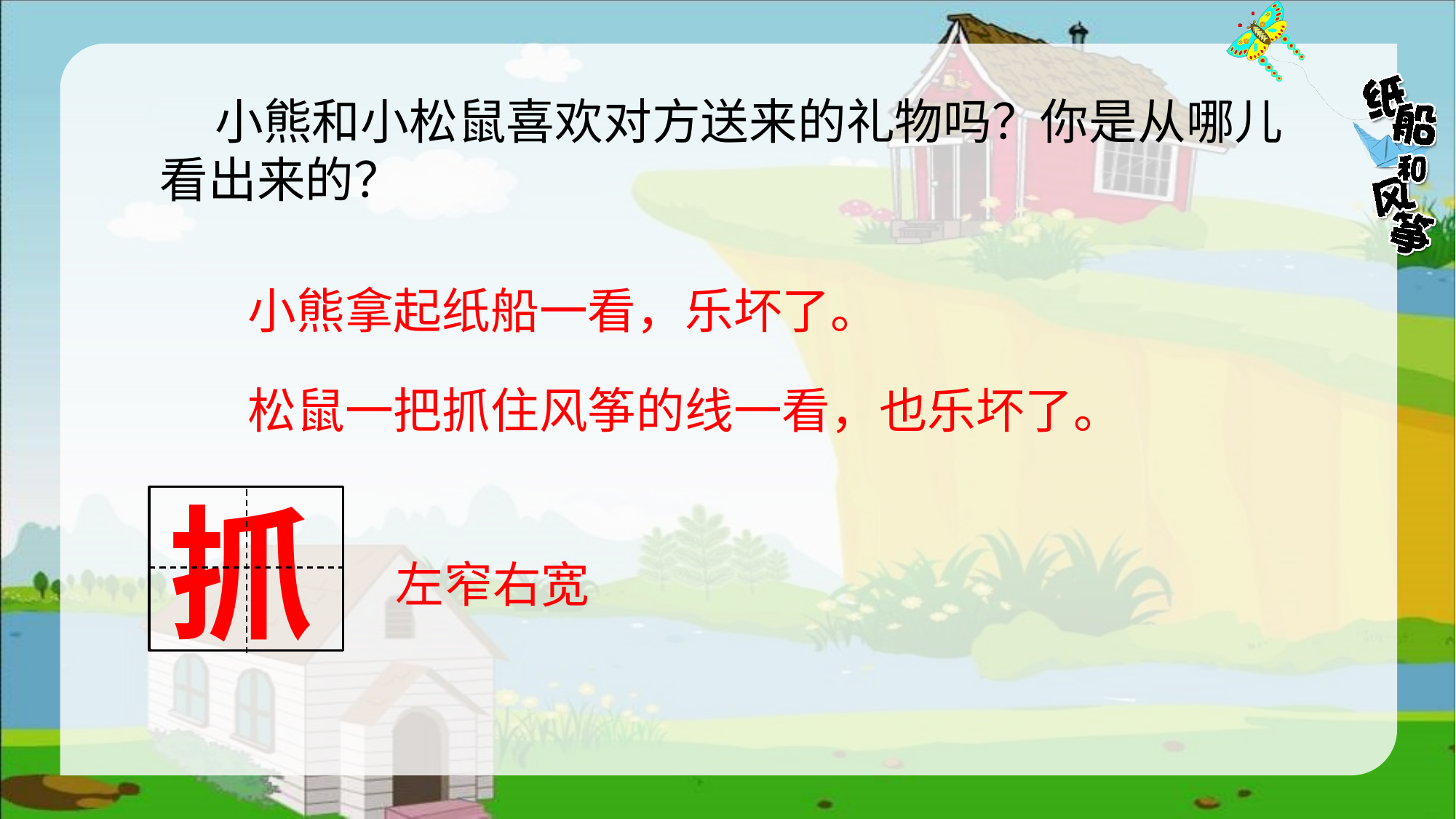

小熊和小松鼠喜欢对方送来的礼物吗？你是从哪儿看出来的？
    小熊拿起纸船一看，乐坏了。
    松鼠一把抓住风筝的线一看，也乐坏了。
抓

左窄右宽